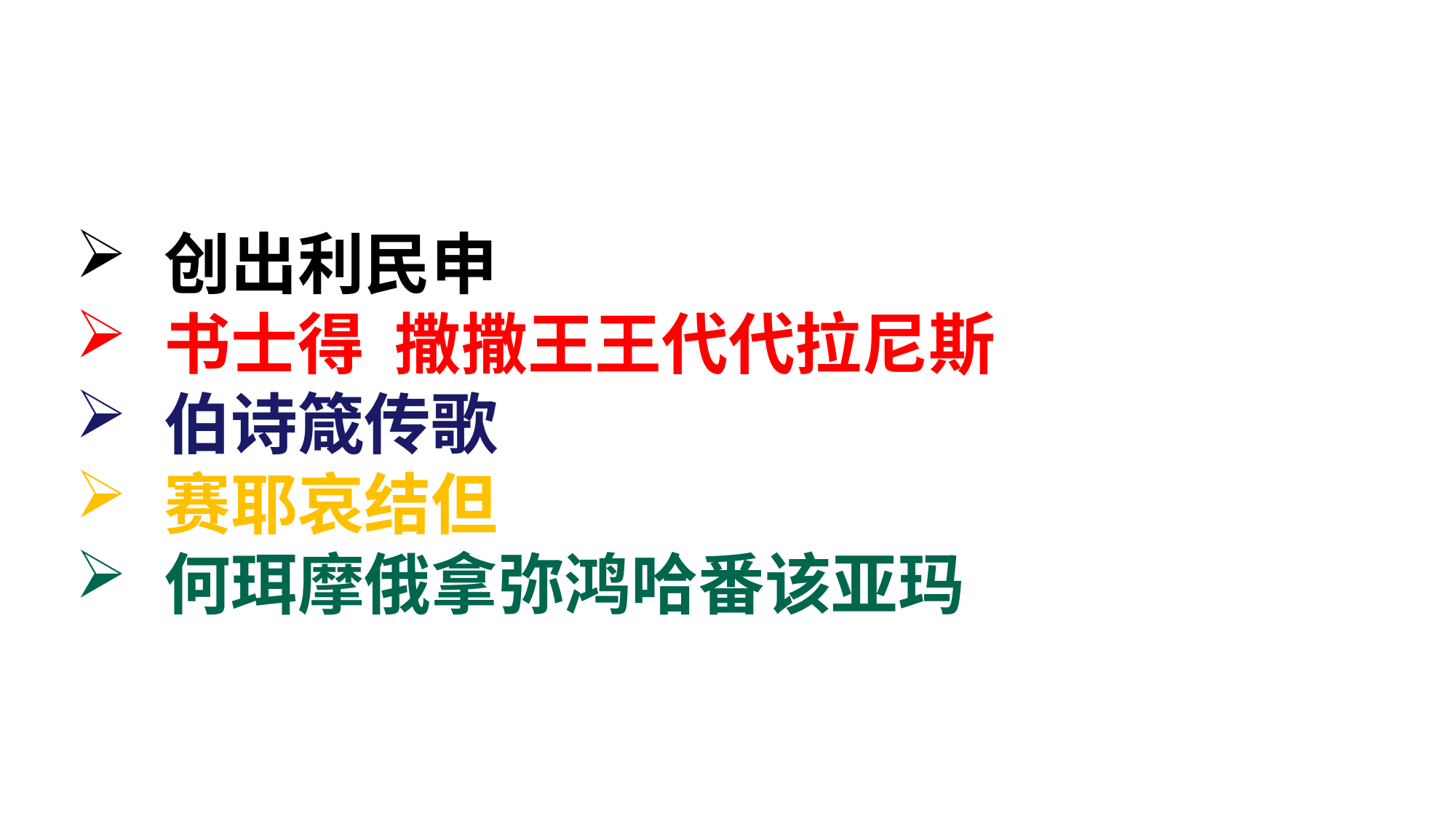

创出利民申
书士得  撒撒王王代代拉尼斯
伯诗箴传歌
赛耶哀结但
何珥摩俄拿弥鸿哈番该亚玛